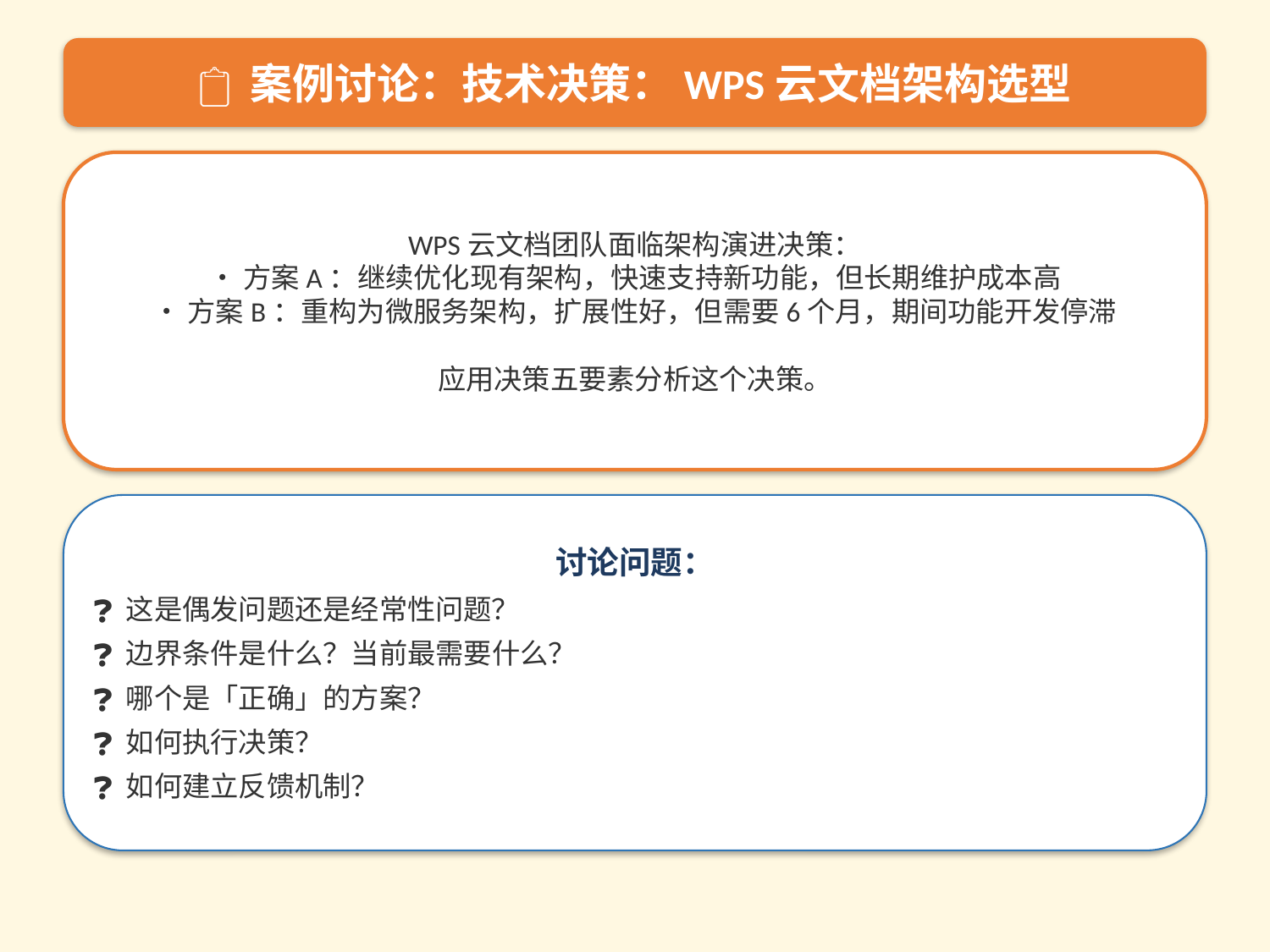

📋 案例讨论：技术决策：WPS云文档架构选型
WPS云文档团队面临架构演进决策：
• 方案A：继续优化现有架构，快速支持新功能，但长期维护成本高
• 方案B：重构为微服务架构，扩展性好，但需要6个月，期间功能开发停滞
应用决策五要素分析这个决策。
讨论问题：
❓ 这是偶发问题还是经常性问题？
❓ 边界条件是什么？当前最需要什么？
❓ 哪个是「正确」的方案？
❓ 如何执行决策？
❓ 如何建立反馈机制？